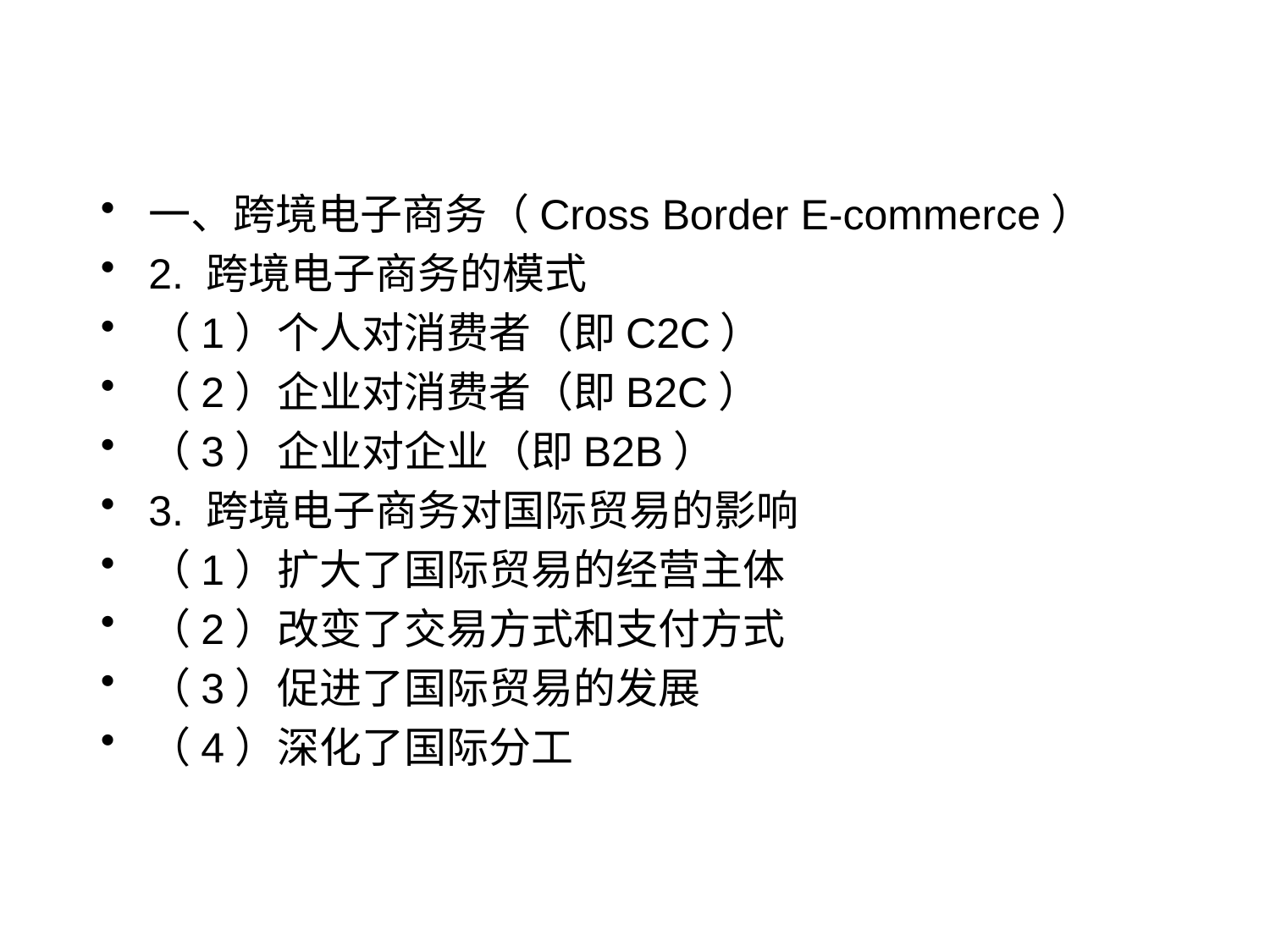

一、跨境电子商务（Cross Border E-commerce）
2. 跨境电子商务的模式
（1）个人对消费者（即C2C）
（2）企业对消费者（即B2C）
（3）企业对企业（即B2B）
3. 跨境电子商务对国际贸易的影响
（1）扩大了国际贸易的经营主体
（2）改变了交易方式和支付方式
（3）促进了国际贸易的发展
（4）深化了国际分工